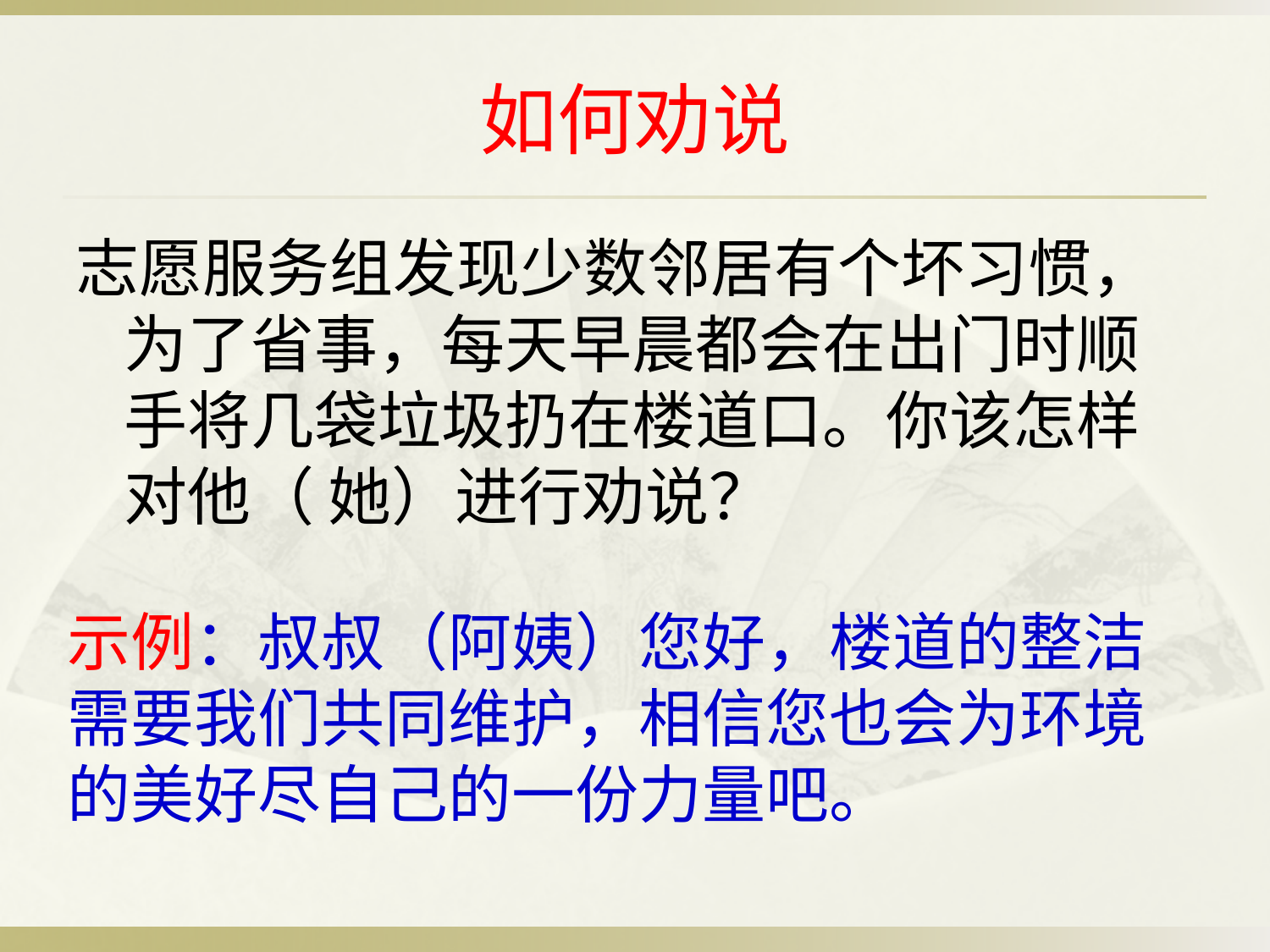

# 如何劝说
志愿服务组发现少数邻居有个坏习惯，为了省事，每天早晨都会在出门时顺手将几袋垃圾扔在楼道口。你该怎样对他（ 她）进行劝说？

示例：叔叔（阿姨）您好，楼道的整洁需要我们共同维护，相信您也会为环境的美好尽自己的一份力量吧。